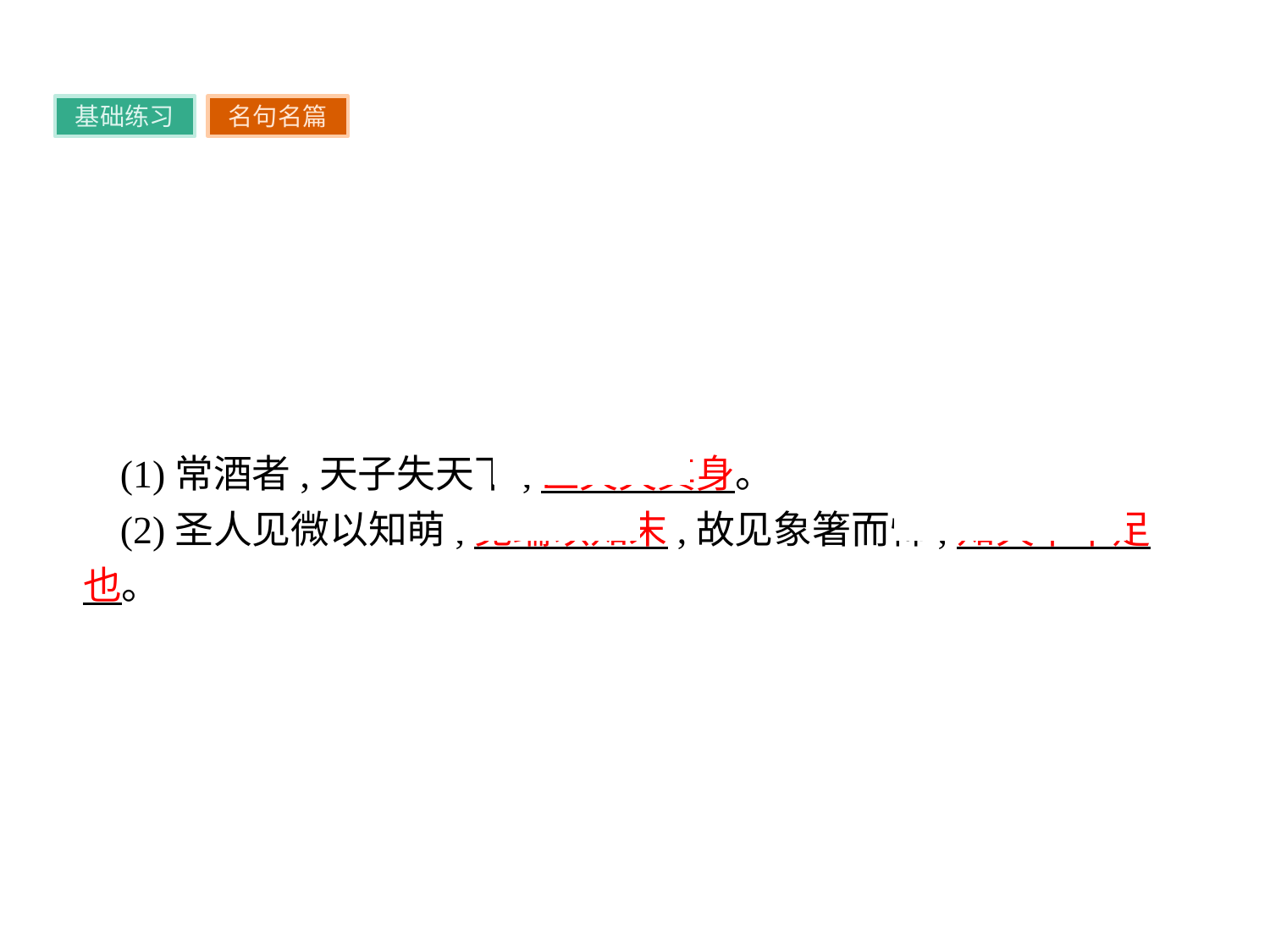

基础练习
名句名篇
(1)常酒者,天子失天下,匹夫失其身。
(2)圣人见微以知萌,见端以知末,故见象箸而怖,知天下不足也。